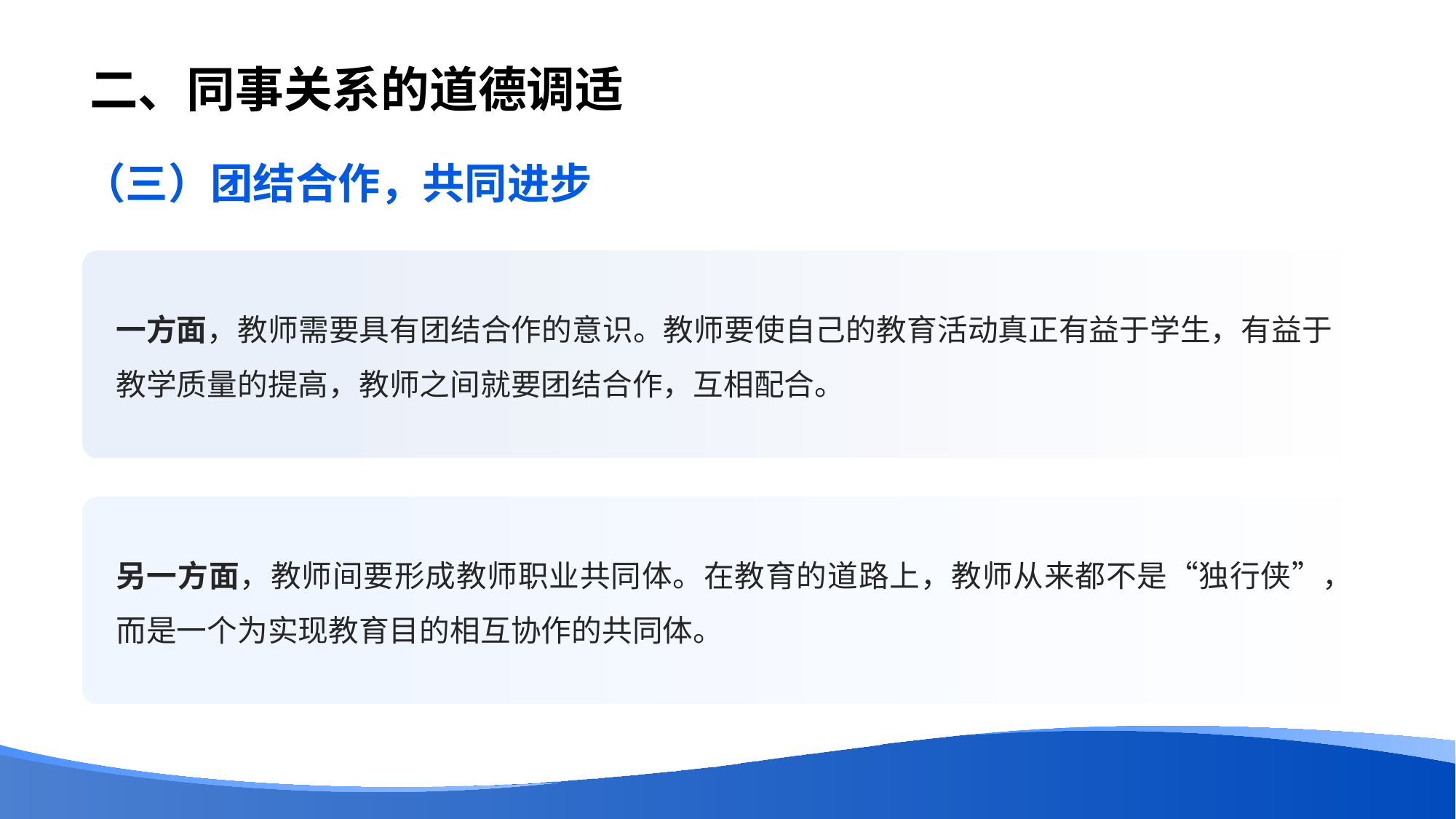

# 二、同事关系的道德调适
（三）团结合作，共同进步

一方面，教师需要具有团结合作的意识。教师要使自己的教育活动真正有益于学生，有益于教学质量的提高，教师之间就要团结合作，互相配合。

另一方面，教师间要形成教师职业共同体。在教育的道路上，教师从来都不是“独行侠”，而是一个为实现教育目的相互协作的共同体。